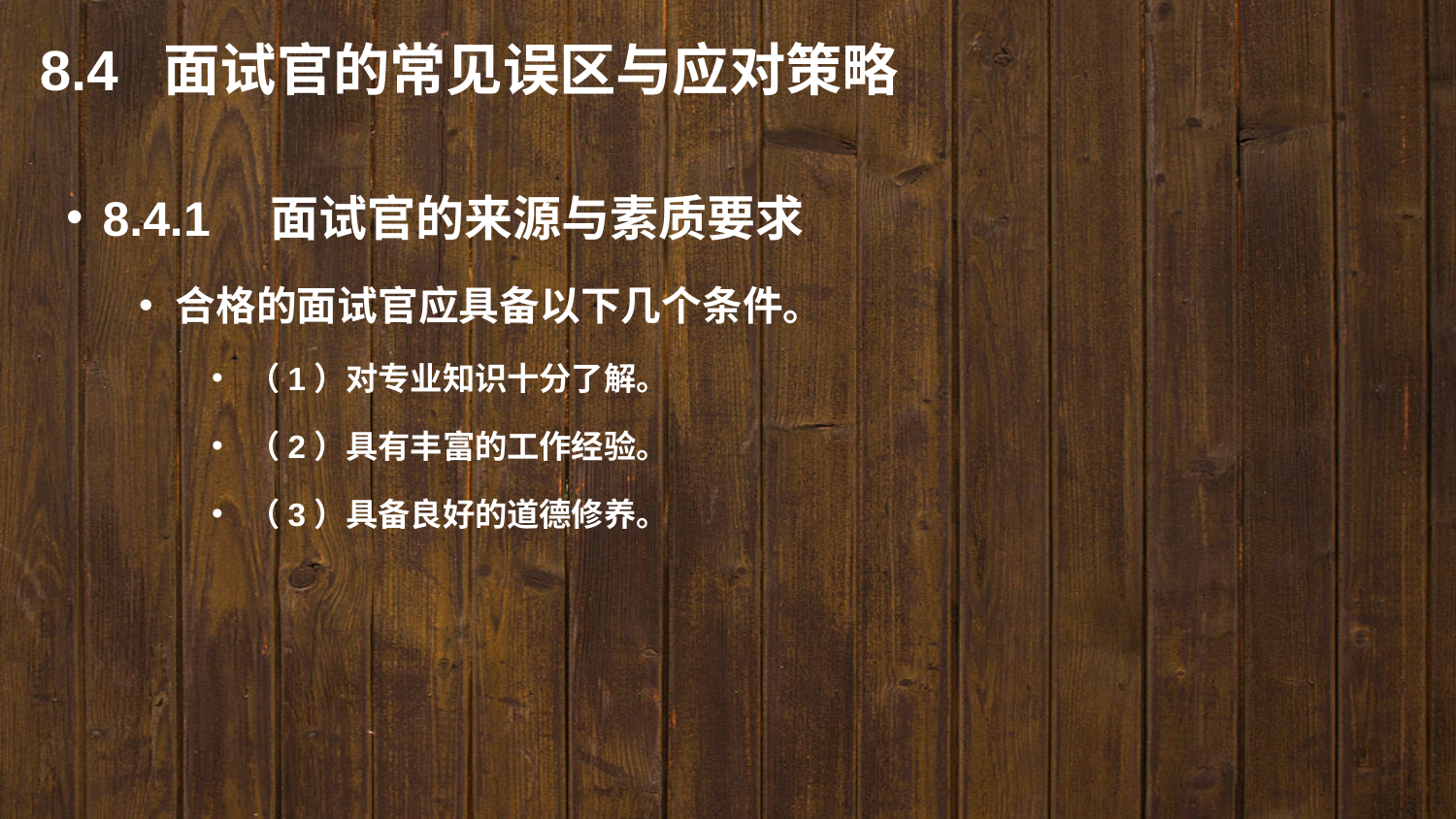

8.4  面试官的常见误区与应对策略
8.4.1　面试官的来源与素质要求
合格的面试官应具备以下几个条件。
（1）对专业知识十分了解。
（2）具有丰富的工作经验。
（3）具备良好的道德修养。